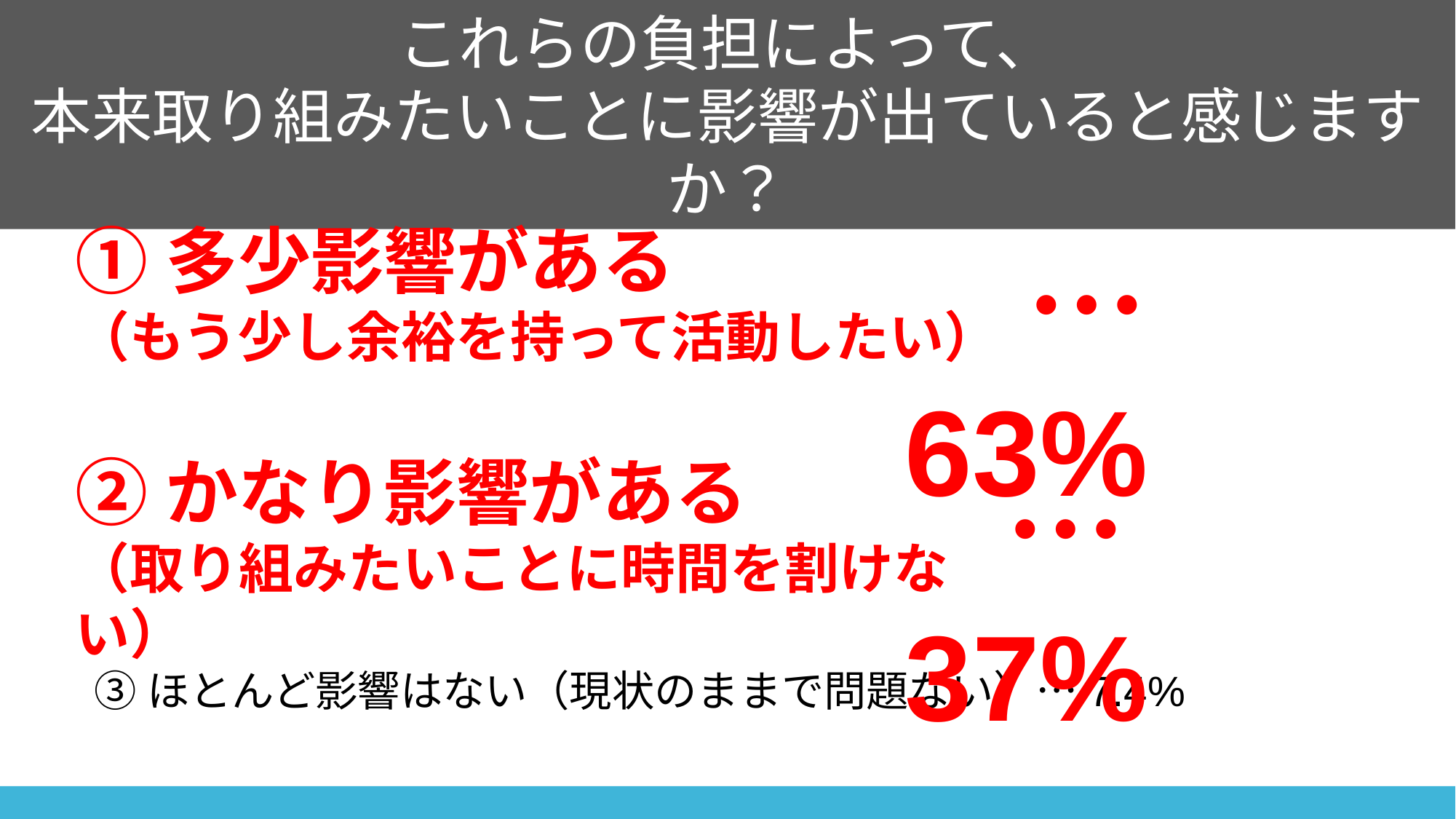

これらの負担によって、
本来取り組みたいことに影響が出ていると感じますか？
①多少影響がある
（もう少し余裕を持って活動したい）
　…63%
②かなり影響がある
（取り組みたいことに時間を割けない）
　 …37%
③ほとんど影響はない（現状のままで問題ない）…7.4%